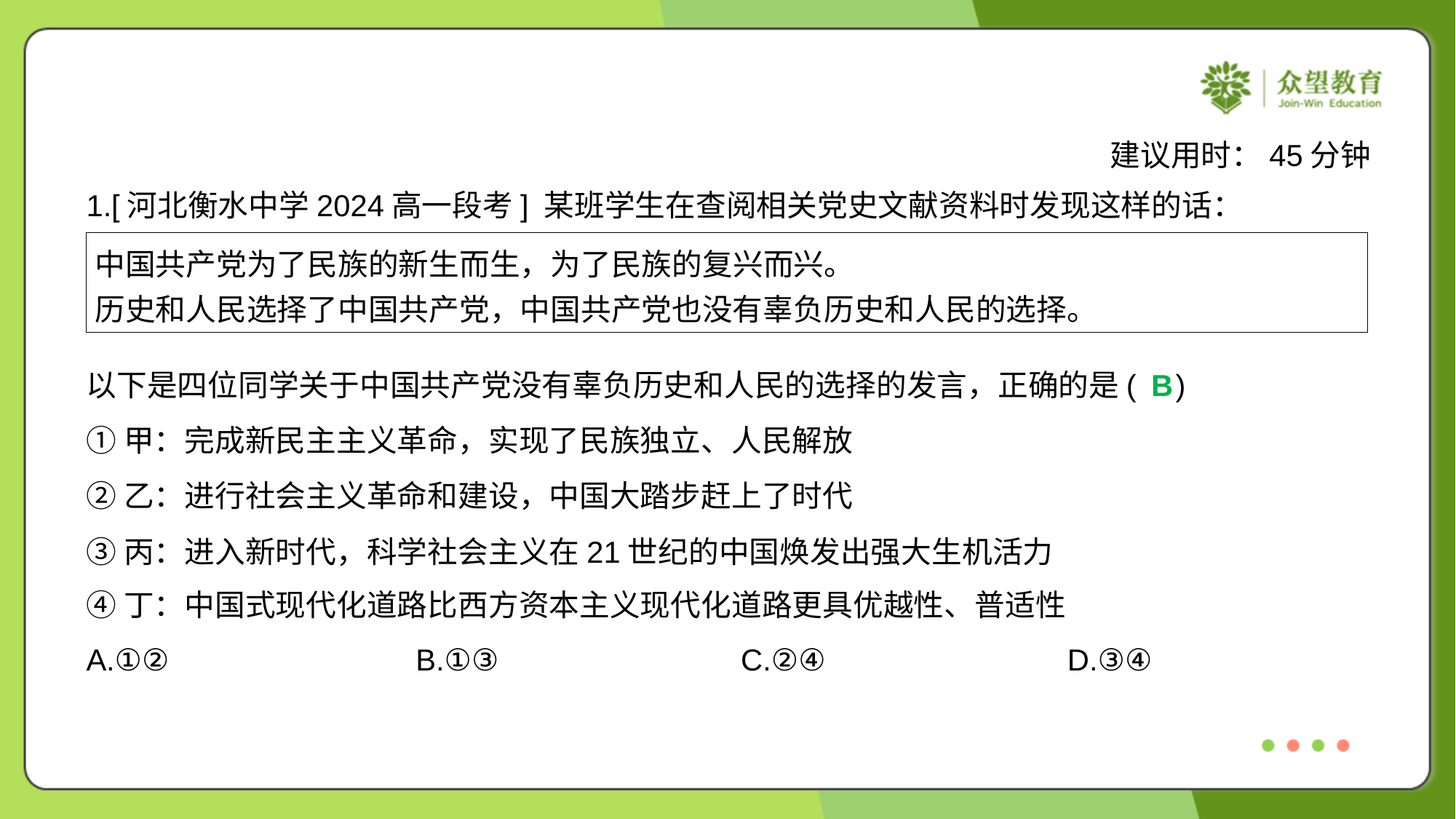

建议用时：45分钟
1.[河北衡水中学2024高一段考] 某班学生在查阅相关党史文献资料时发现这样的话：
| 中国共产党为了民族的新生而生，为了民族的复兴而兴。 历史和人民选择了中国共产党，中国共产党也没有辜负历史和人民的选择。 |
| --- |
以下是四位同学关于中国共产党没有辜负历史和人民的选择的发言，正确的是(     )
B
①甲：完成新民主主义革命，实现了民族独立、人民解放
②乙：进行社会主义革命和建设，中国大踏步赶上了时代
③丙：进入新时代，科学社会主义在21世纪的中国焕发出强大生机活力
④丁：中国式现代化道路比西方资本主义现代化道路更具优越性、普适性
A.①②	B.①③	C.②④	D.③④